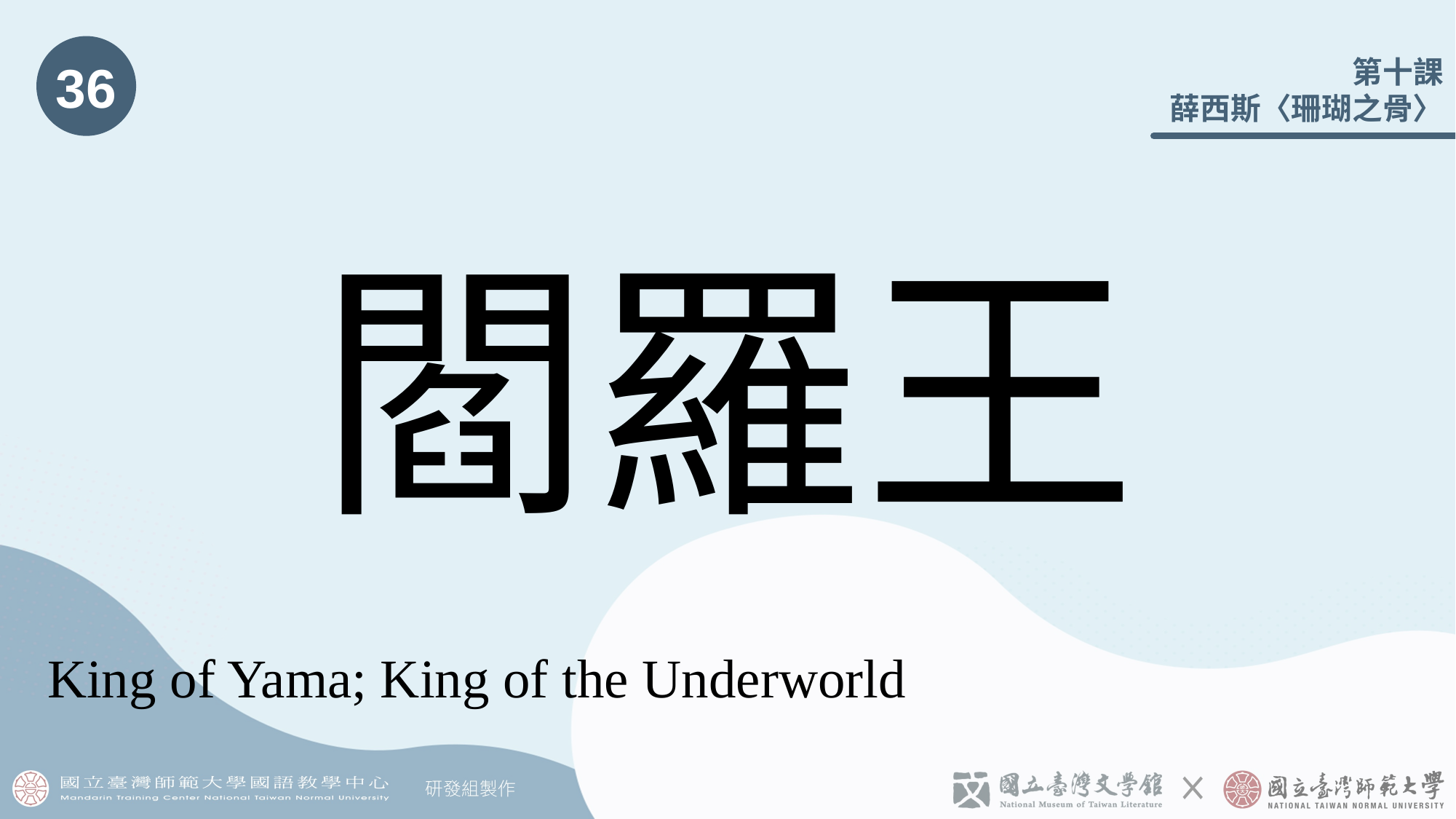

36
# 閻羅王
King of Yama; King of the Underworld